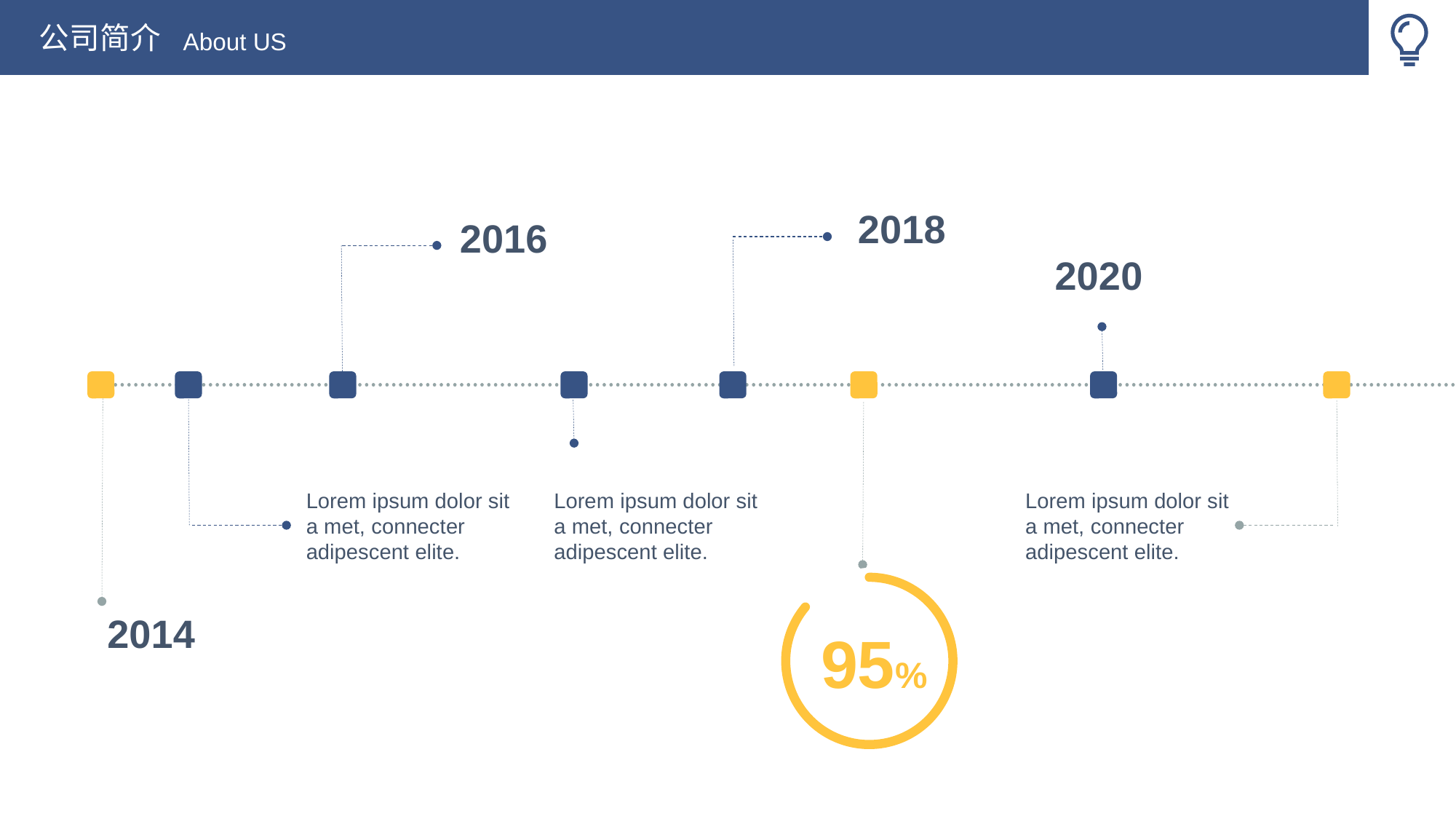

公司简介
About US

2018
2016
2020

95%

2014
Lorem ipsum dolor sit a met, connecter adipescent elite.
Lorem ipsum dolor sit a met, connecter adipescent elite.
Lorem ipsum dolor sit a met, connecter adipescent elite.